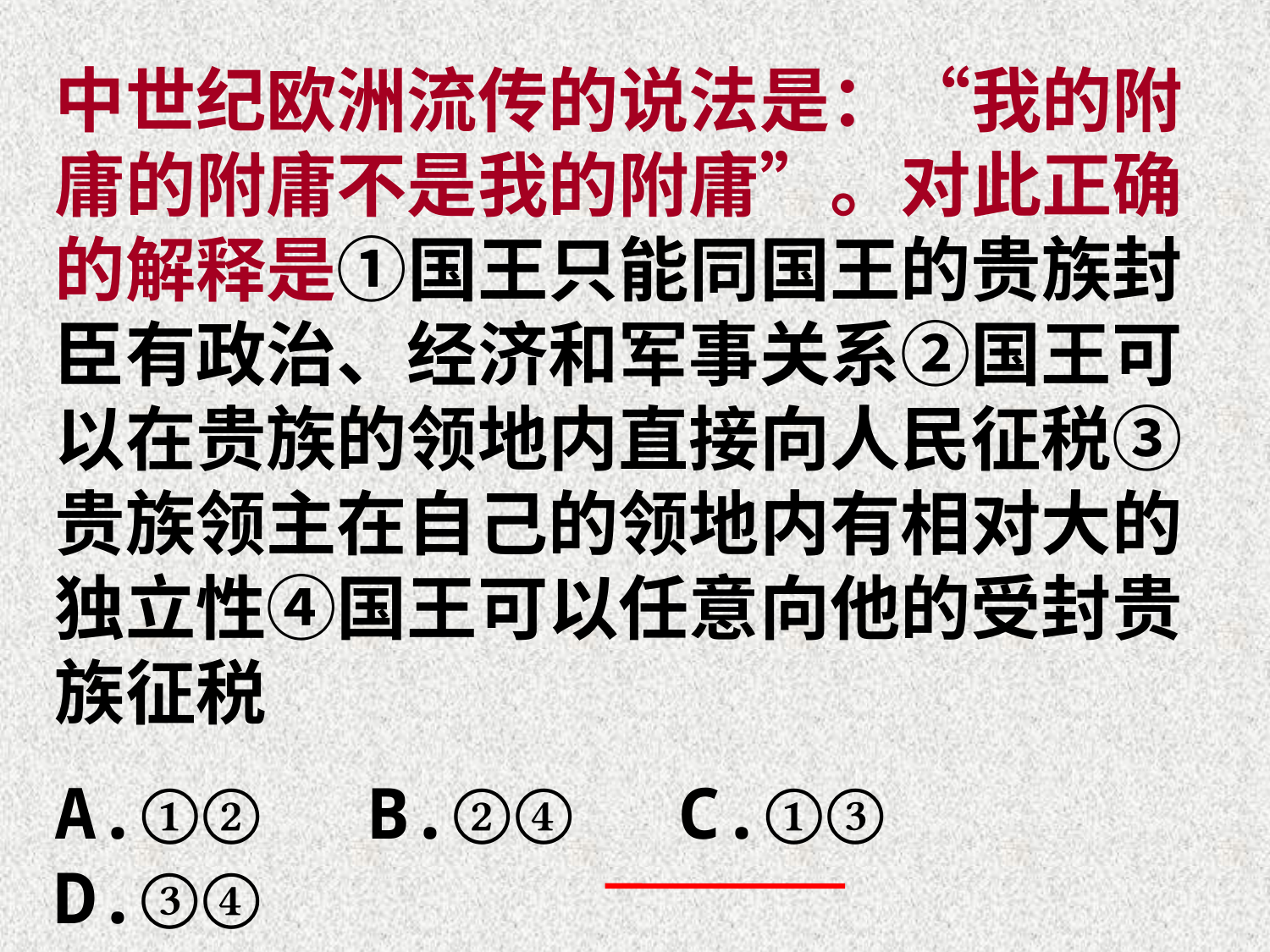

中世纪欧洲流传的说法是：“我的附庸的附庸不是我的附庸”。对此正确的解释是①国王只能同国王的贵族封臣有政治、经济和军事关系②国王可以在贵族的领地内直接向人民征税③贵族领主在自己的领地内有相对大的独立性④国王可以任意向他的受封贵族征税
A.①②　B.②④　C.①③　D.③④